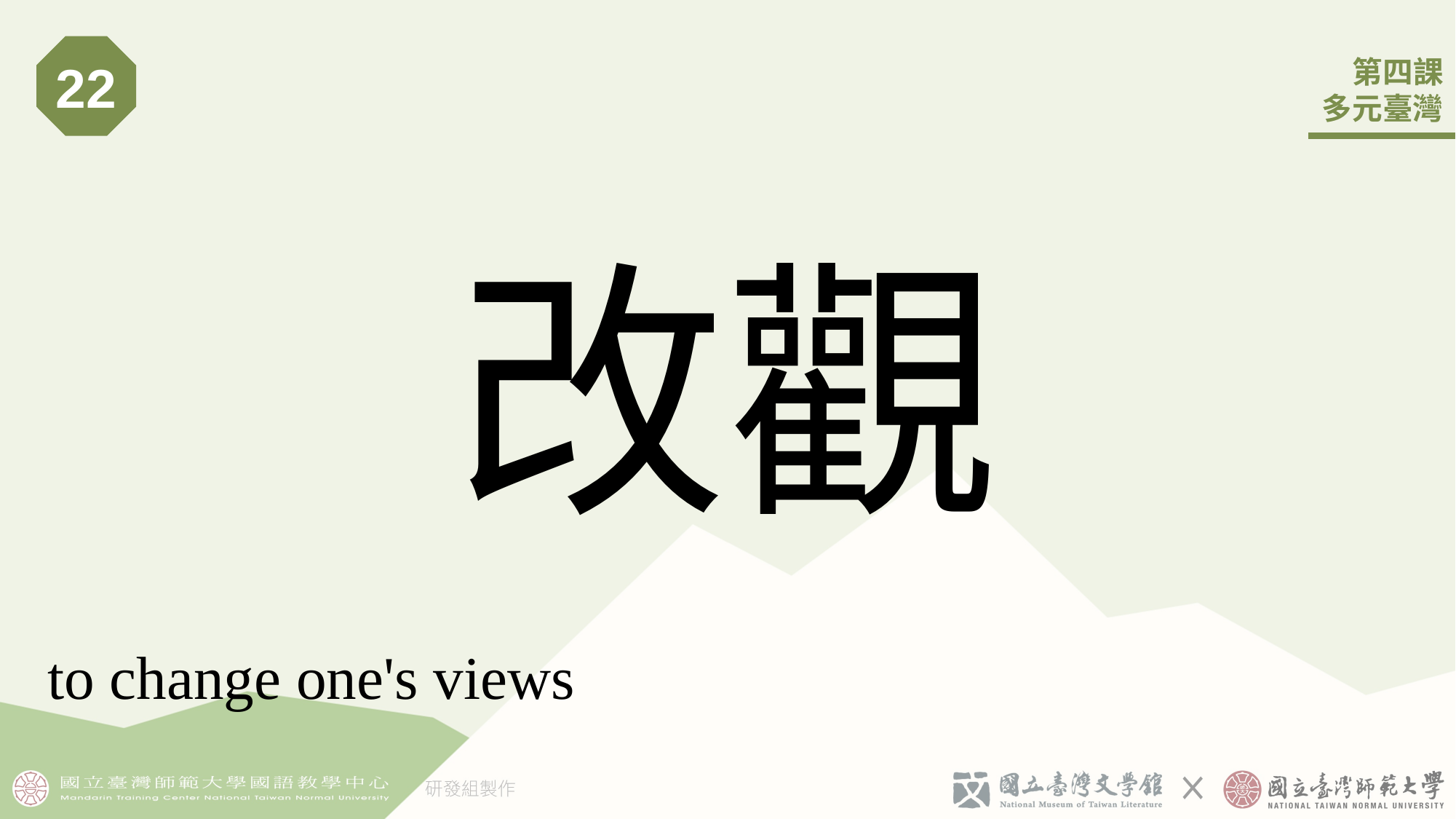

22
# 改觀
to change one's views